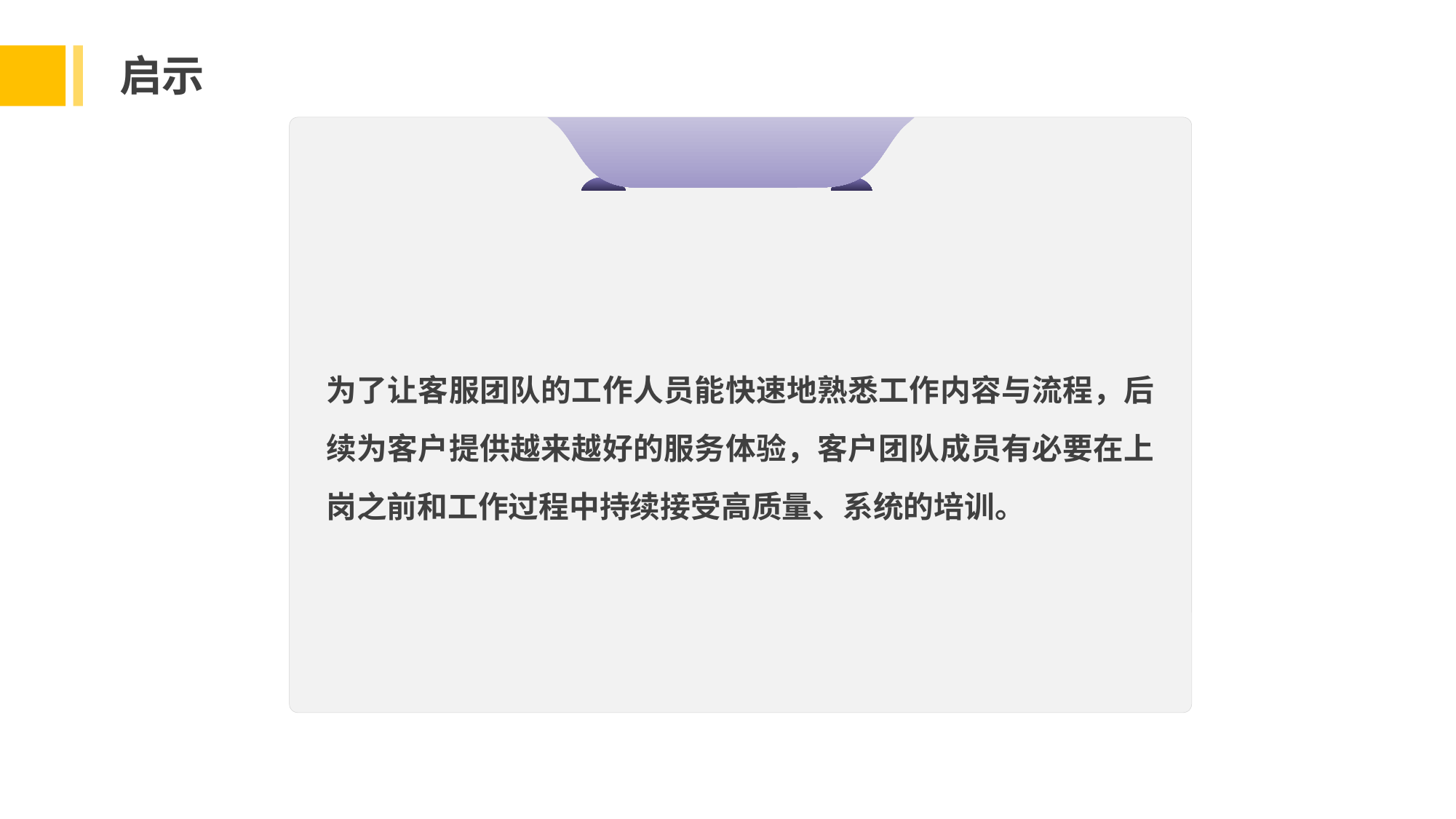

启示

为了让客服团队的工作人员能快速地熟悉工作内容与流程，后续为客户提供越来越好的服务体验，客户团队成员有必要在上岗之前和工作过程中持续接受高质量、系统的培训。